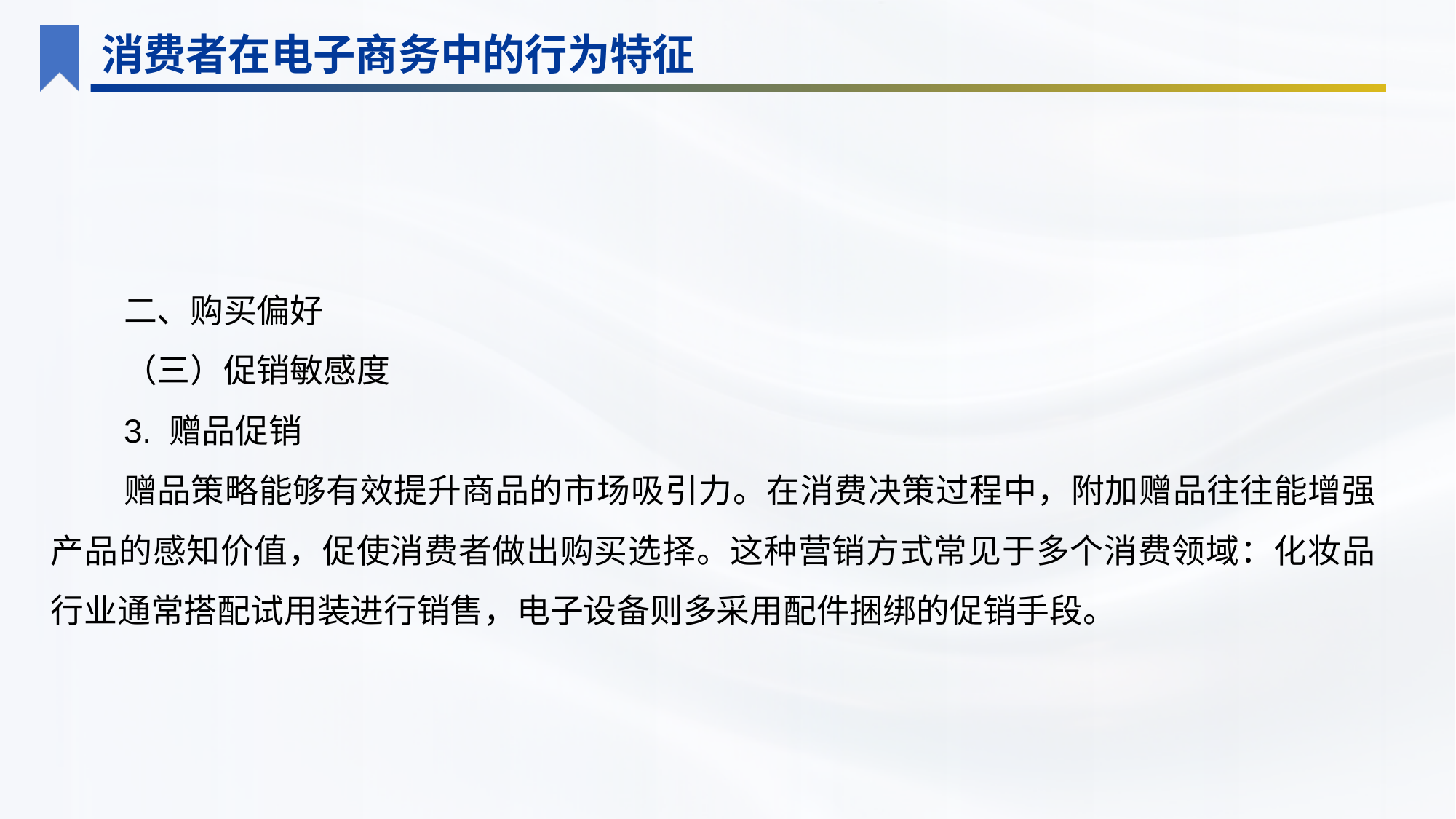

消费者在电子商务中的行为特征
二、购买偏好
（三）促销敏感度
3. 赠品促销
赠品策略能够有效提升商品的市场吸引力。在消费决策过程中，附加赠品往往能增强产品的感知价值，促使消费者做出购买选择。这种营销方式常见于多个消费领域：化妆品行业通常搭配试用装进行销售，电子设备则多采用配件捆绑的促销手段。